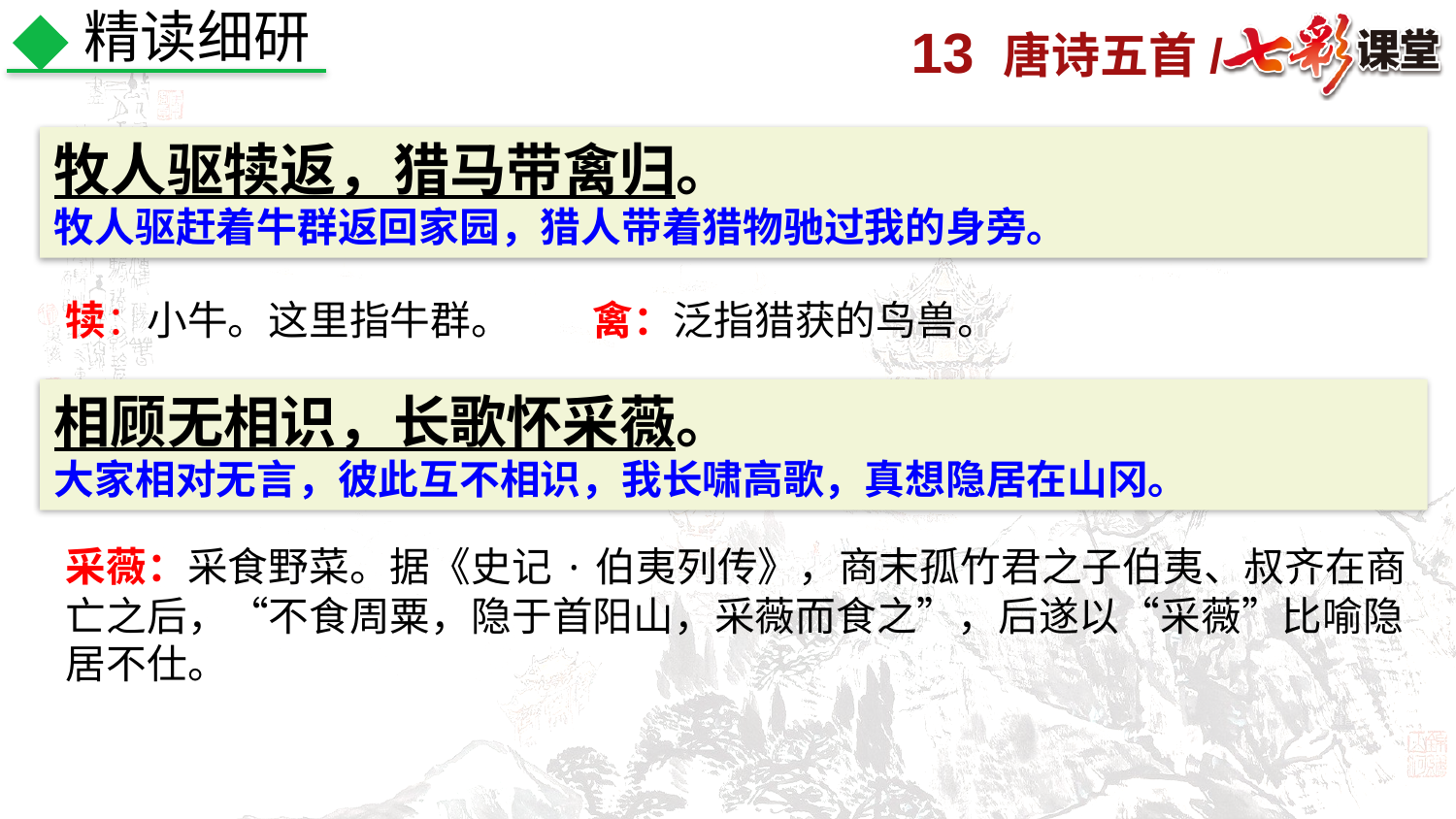

精读细研

牧人驱犊返，猎马带禽归。
牧人驱赶着牛群返回家园，猎人带着猎物驰过我的身旁。
犊：小牛。这里指牛群。         禽：泛指猎获的鸟兽。
相顾无相识，长歌怀采薇。
大家相对无言，彼此互不相识，我长啸高歌，真想隐居在山冈。
采薇：采食野菜。据《史记·伯夷列传》，商末孤竹君之子伯夷、叔齐在商亡之后，“不食周粟，隐于首阳山，采薇而食之”，后遂以“采薇”比喻隐居不仕。